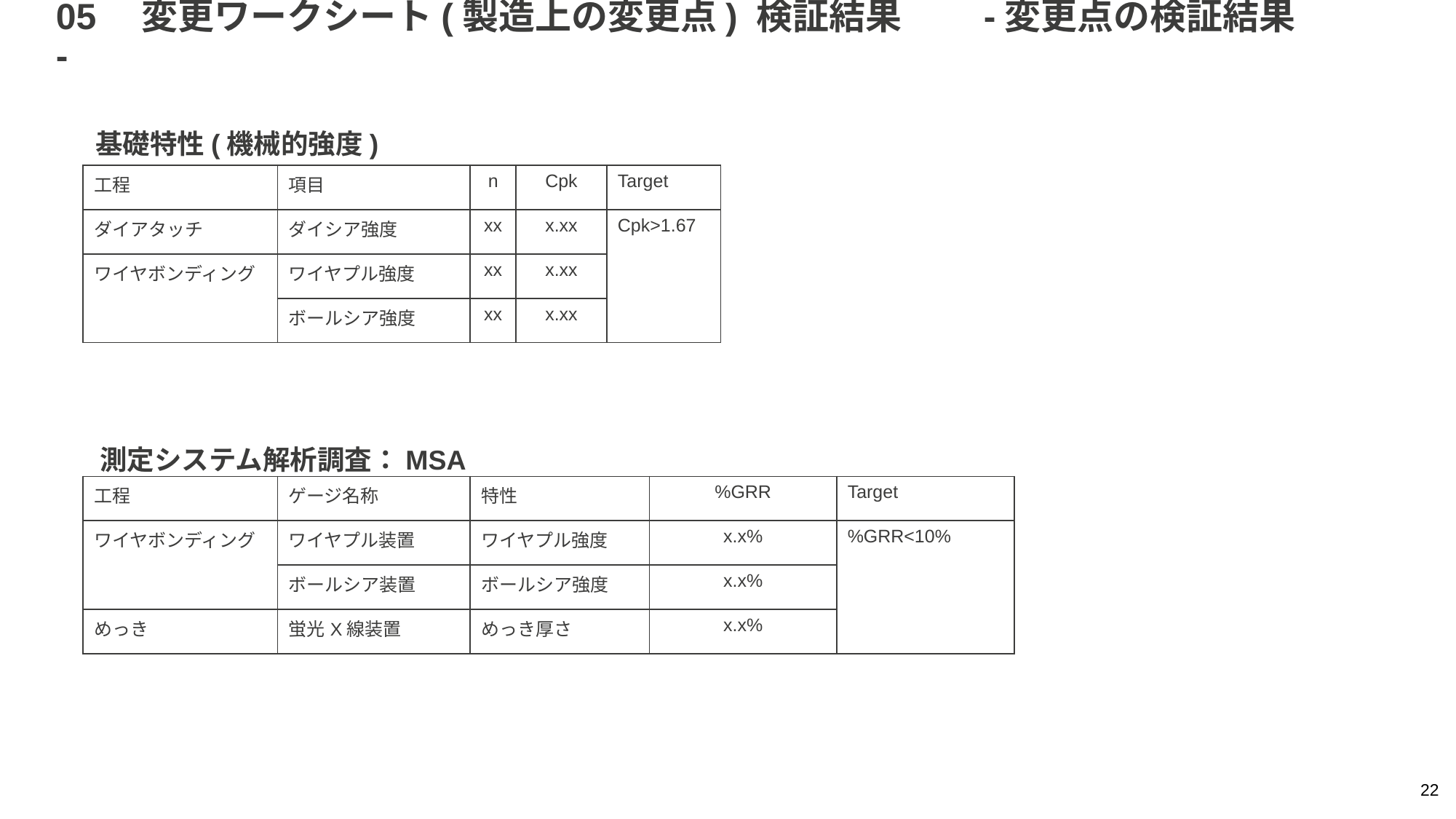

# 05　変更ワークシート(製造上の変更点) 検証結果　　-変更点の検証結果-
基礎特性(機械的強度)
| 工程 | 項目 | n | Cpk | Target |
| --- | --- | --- | --- | --- |
| ダイアタッチ | ダイシア強度 | xx | x.xx | Cpk>1.67 |
| ワイヤボンディング | ワイヤプル強度 | xx | x.xx |  |
|  | ボールシア強度 | xx | x.xx |  |
測定システム解析調査：MSA
| 工程 | ゲージ名称 | 特性 | %GRR | Target |
| --- | --- | --- | --- | --- |
| ワイヤボンディング | ワイヤプル装置 | ワイヤプル強度 | x.x% | %GRR<10% |
|  | ボールシア装置 | ボールシア強度 | x.x% |  |
| めっき | 蛍光X線装置 | めっき厚さ | x.x% | %GRR<10% |